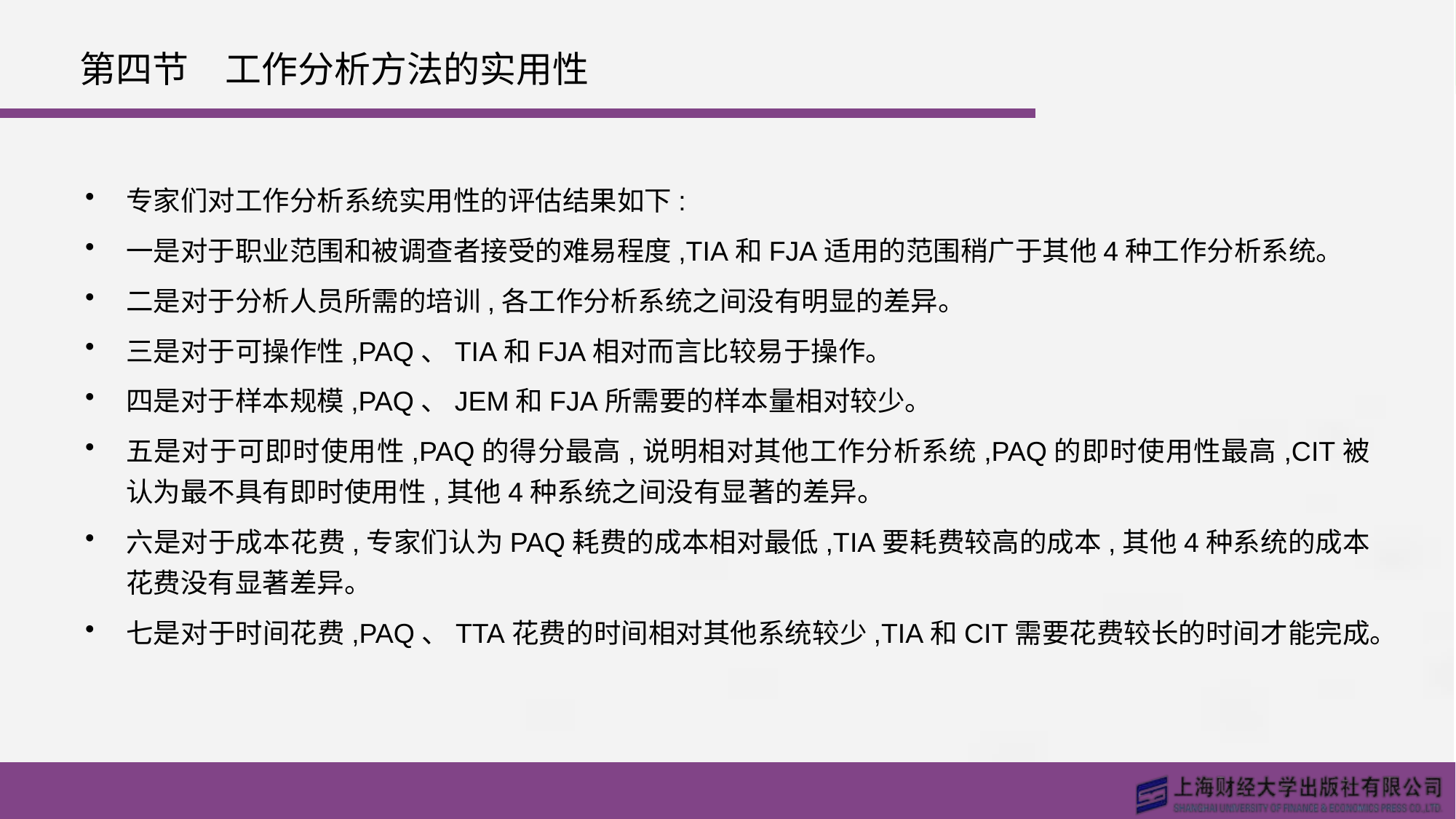

# 第四节　工作分析方法的实用性
专家们对工作分析系统实用性的评估结果如下:
一是对于职业范围和被调查者接受的难易程度,TIA和FJA适用的范围稍广于其他4种工作分析系统。
二是对于分析人员所需的培训,各工作分析系统之间没有明显的差异。
三是对于可操作性,PAQ、TIA和FJA相对而言比较易于操作。
四是对于样本规模,PAQ、JEM和FJA所需要的样本量相对较少。
五是对于可即时使用性,PAQ的得分最高,说明相对其他工作分析系统,PAQ的即时使用性最高,CIT被认为最不具有即时使用性,其他4种系统之间没有显著的差异。
六是对于成本花费,专家们认为PAQ耗费的成本相对最低,TIA要耗费较高的成本,其他4种系统的成本花费没有显著差异。
七是对于时间花费,PAQ、TTA花费的时间相对其他系统较少,TIA和CIT需要花费较长的时间才能完成。